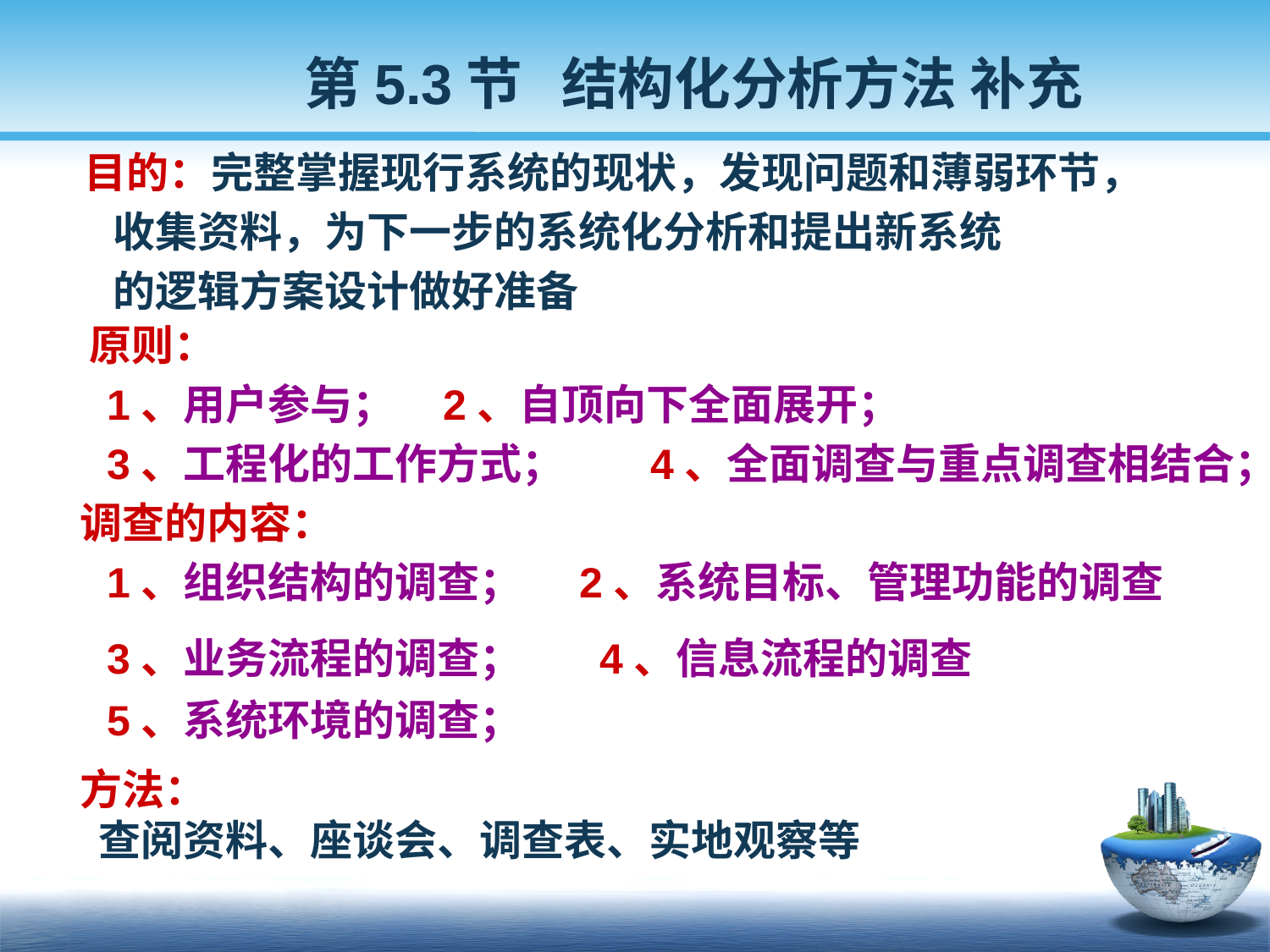

第5.3节   结构化分析方法 补充
       目的：完整掌握现行系统的现状，发现问题和薄弱环节，
          收集资料，为下一步的系统化分析和提出新系统
          的逻辑方案设计做好准备
       原则：
        1、用户参与；    2、自顶向下全面展开；
        3、工程化的工作方式；        4、全面调查与重点调查相结合；
      调查的内容：
        1、组织结构的调查；     2、系统目标、管理功能的调查
        3、业务流程的调查；     4、信息流程的调查
        5、系统环境的调查；
      方法：
        查阅资料、座谈会、调查表、实地观察等